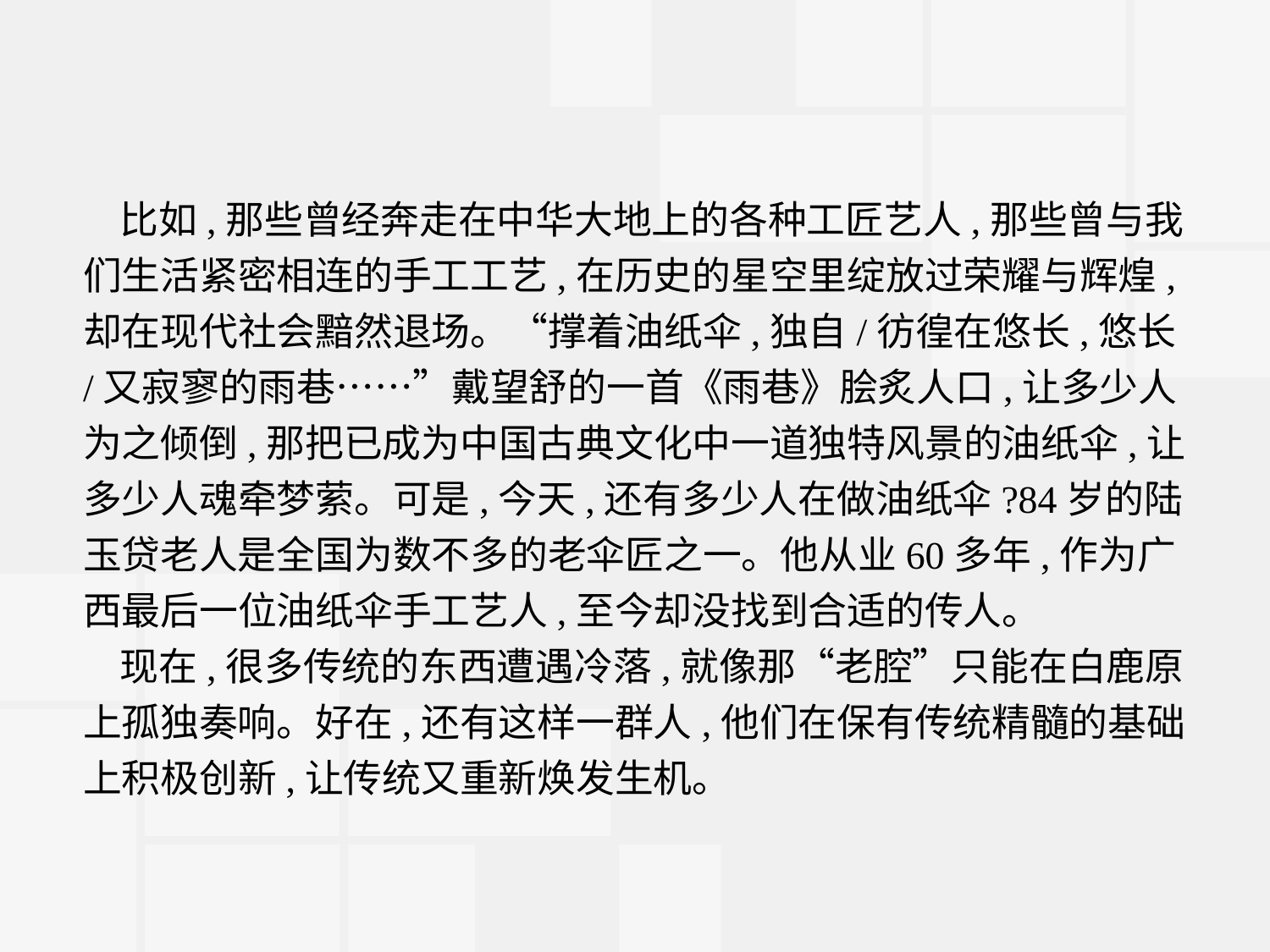

比如,那些曾经奔走在中华大地上的各种工匠艺人,那些曾与我们生活紧密相连的手工工艺,在历史的星空里绽放过荣耀与辉煌,却在现代社会黯然退场。“撑着油纸伞,独自/彷徨在悠长,悠长/又寂寥的雨巷……”戴望舒的一首《雨巷》脍炙人口,让多少人为之倾倒,那把已成为中国古典文化中一道独特风景的油纸伞,让多少人魂牵梦萦。可是,今天,还有多少人在做油纸伞?84岁的陆玉贷老人是全国为数不多的老伞匠之一。他从业60多年,作为广西最后一位油纸伞手工艺人,至今却没找到合适的传人。
现在,很多传统的东西遭遇冷落,就像那“老腔”只能在白鹿原上孤独奏响。好在,还有这样一群人,他们在保有传统精髓的基础上积极创新,让传统又重新焕发生机。